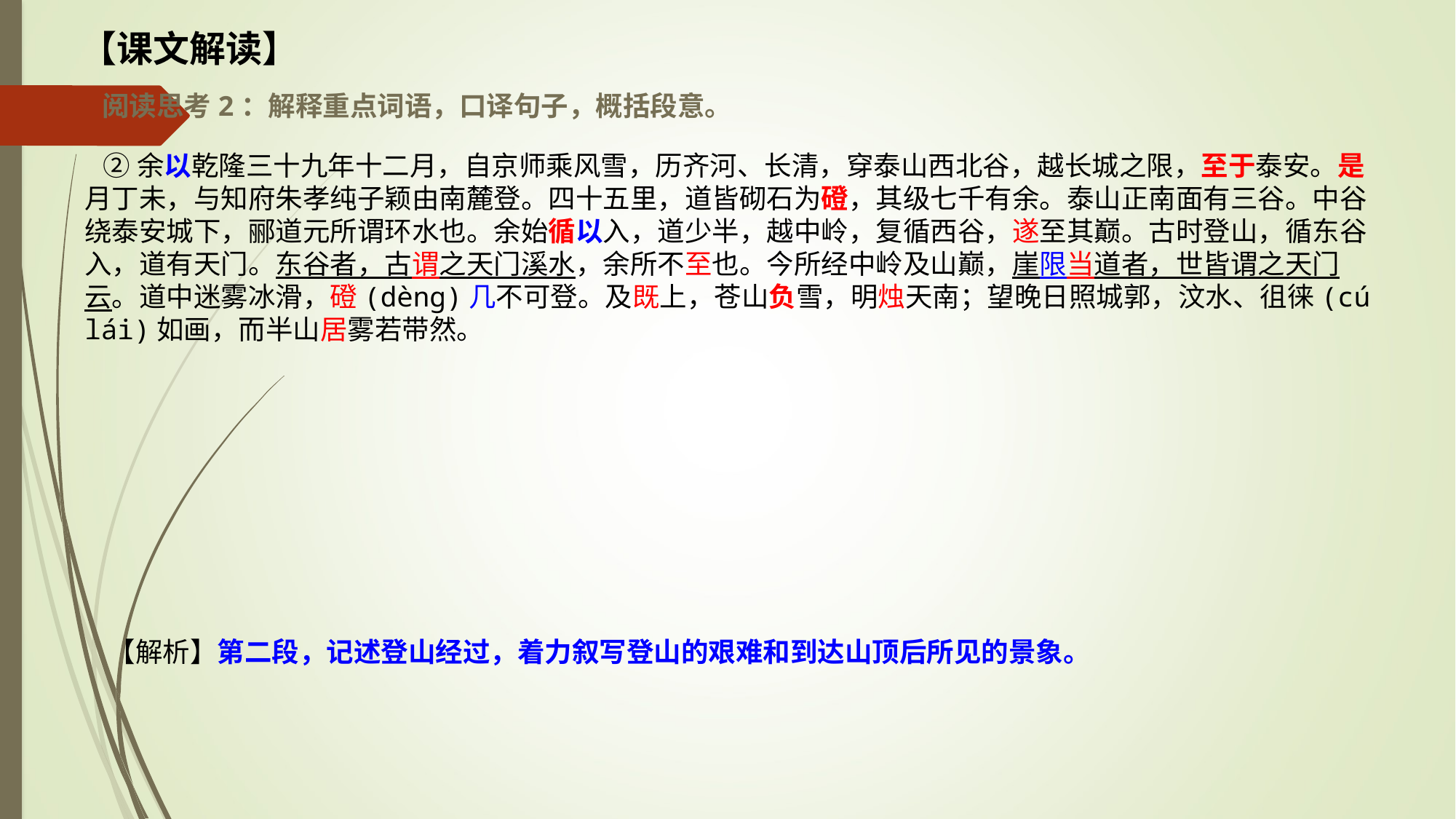

【课文解读】
 阅读思考2：解释重点词语，口译句子，概括段意。
   ②余以乾隆三十九年十二月，自京师乘风雪，历齐河、长清，穿泰山西北谷，越长城之限，至于泰安。是月丁未，与知府朱孝纯子颖由南麓登。四十五里，道皆砌石为磴，其级七千有余。泰山正南面有三谷。中谷绕泰安城下，郦道元所谓环水也。余始循以入，道少半，越中岭，复循西谷，遂至其巅。古时登山，循东谷入，道有天门。东谷者，古谓之天门溪水，余所不至也。今所经中岭及山巅，崖限当道者，世皆谓之天门云。道中迷雾冰滑，磴(dèng)几不可登。及既上，苍山负雪，明烛天南；望晚日照城郭，汶水、徂徕(cú lái)如画，而半山居雾若带然。
 【解析】第二段，记述登山经过，着力叙写登山的艰难和到达山顶后所见的景象。